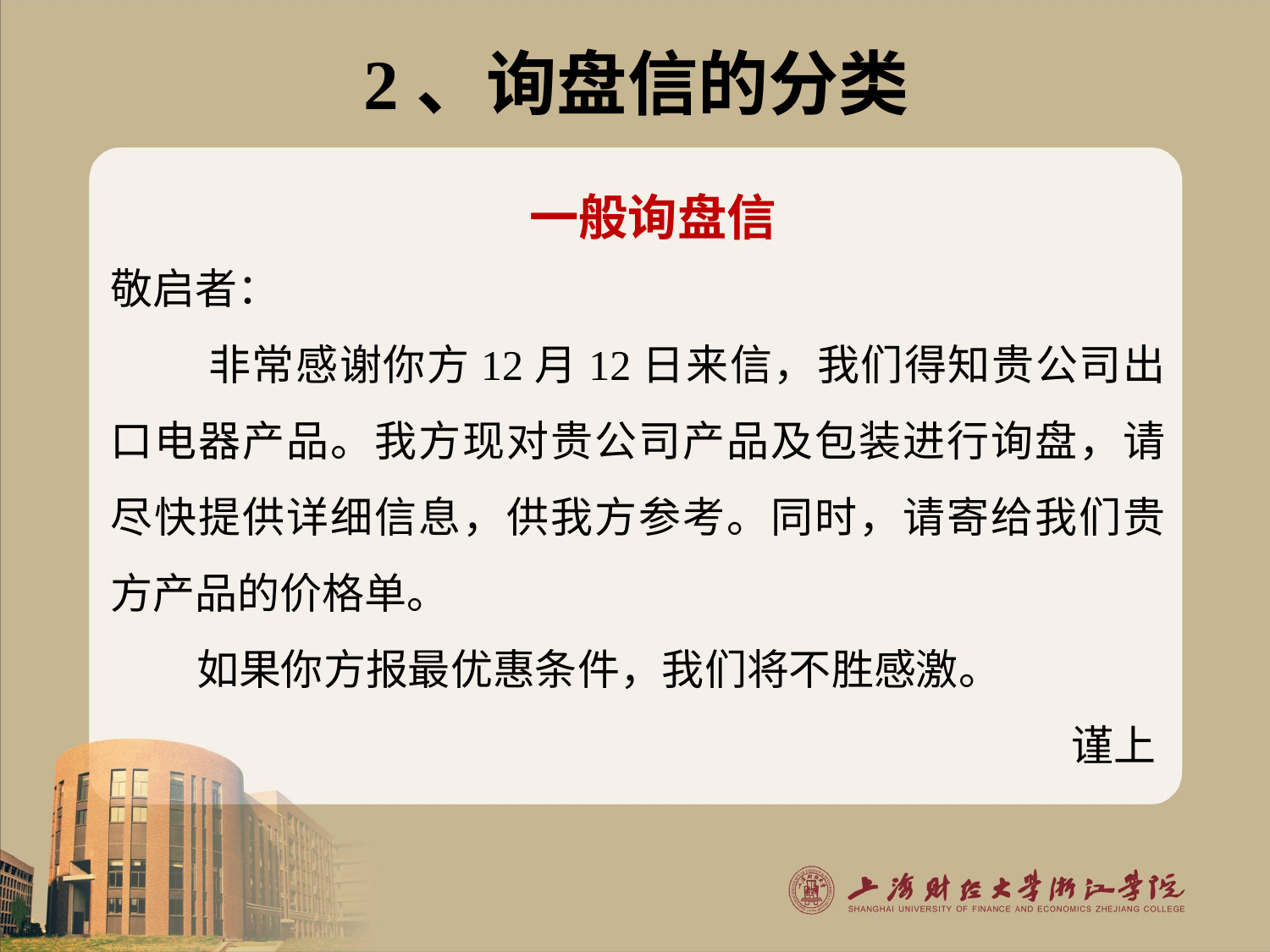

# 2、询盘信的分类
一般询盘信
敬启者：
        非常感谢你方12月12日来信，我们得知贵公司出口电器产品。我方现对贵公司产品及包装进行询盘，请尽快提供详细信息，供我方参考。同时，请寄给我们贵方产品的价格单。
        如果你方报最优惠条件，我们将不胜感激。
                                                          谨上